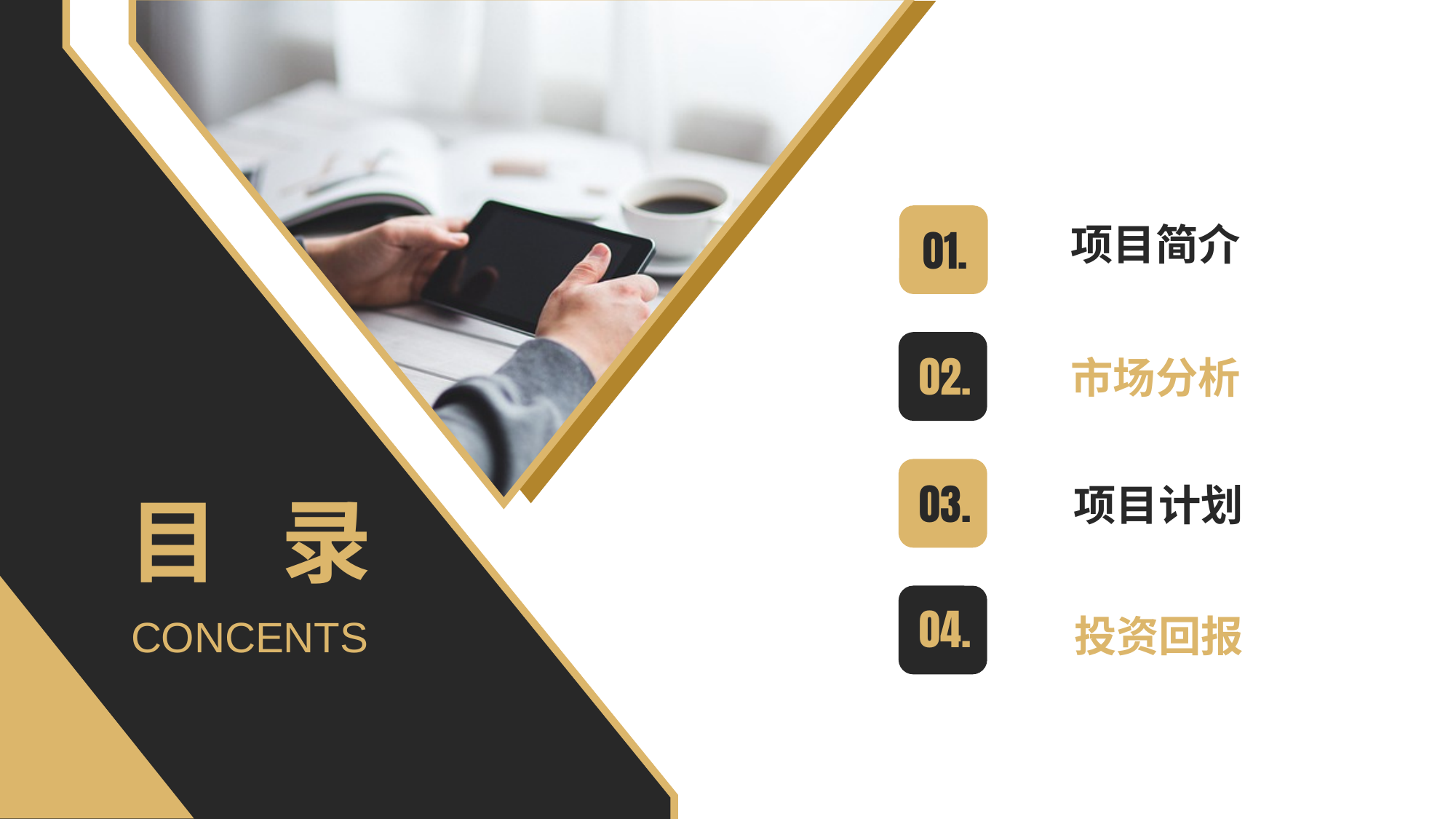

项目简介
01.

市场分析
02.

项目计划
03.
目   录

04.
投资回报
CONCENTS